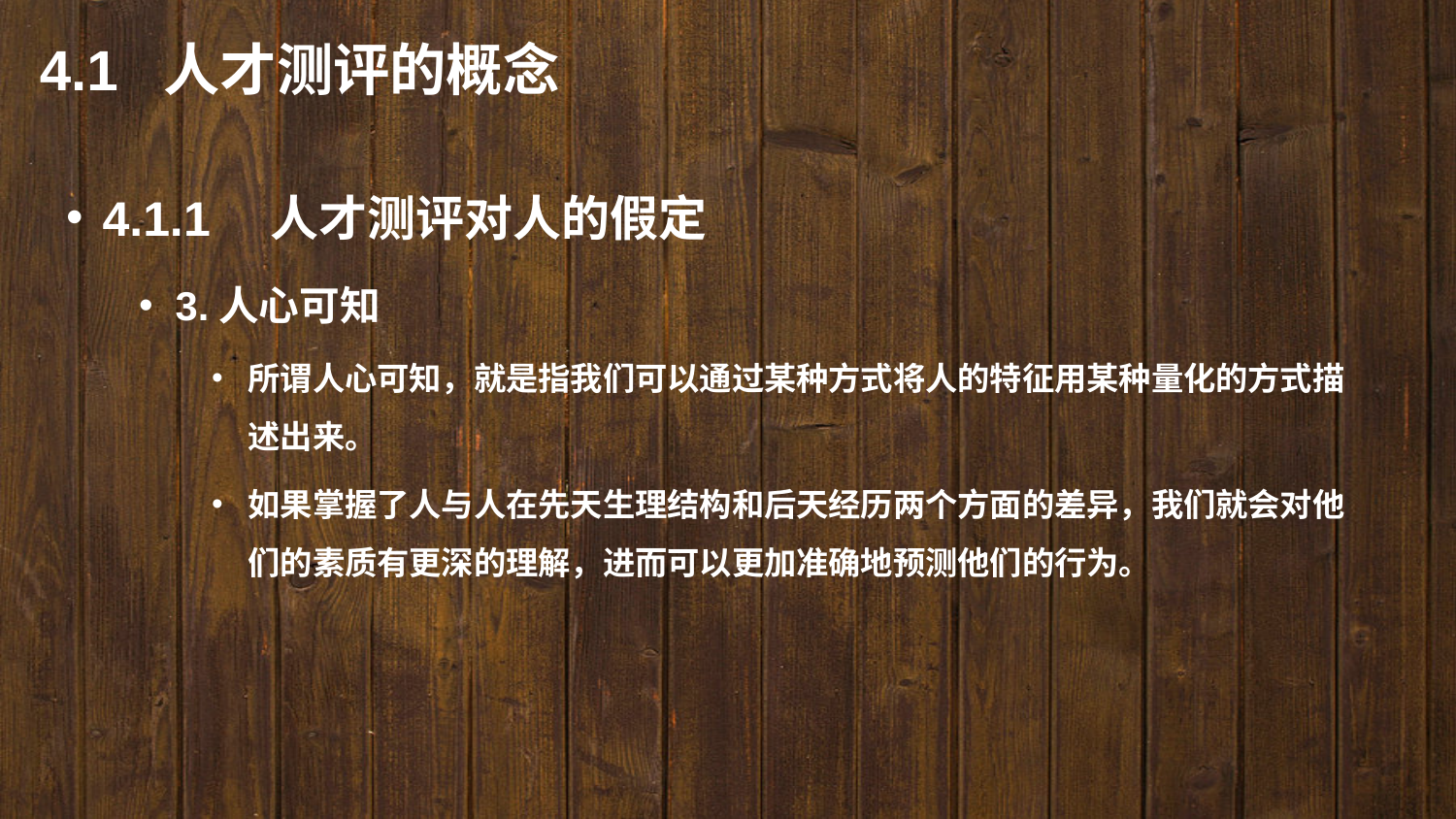

4.1  人才测评的概念
4.1.1　人才测评对人的假定
3.人心可知
所谓人心可知，就是指我们可以通过某种方式将人的特征用某种量化的方式描述出来。
如果掌握了人与人在先天生理结构和后天经历两个方面的差异，我们就会对他们的素质有更深的理解，进而可以更加准确地预测他们的行为。